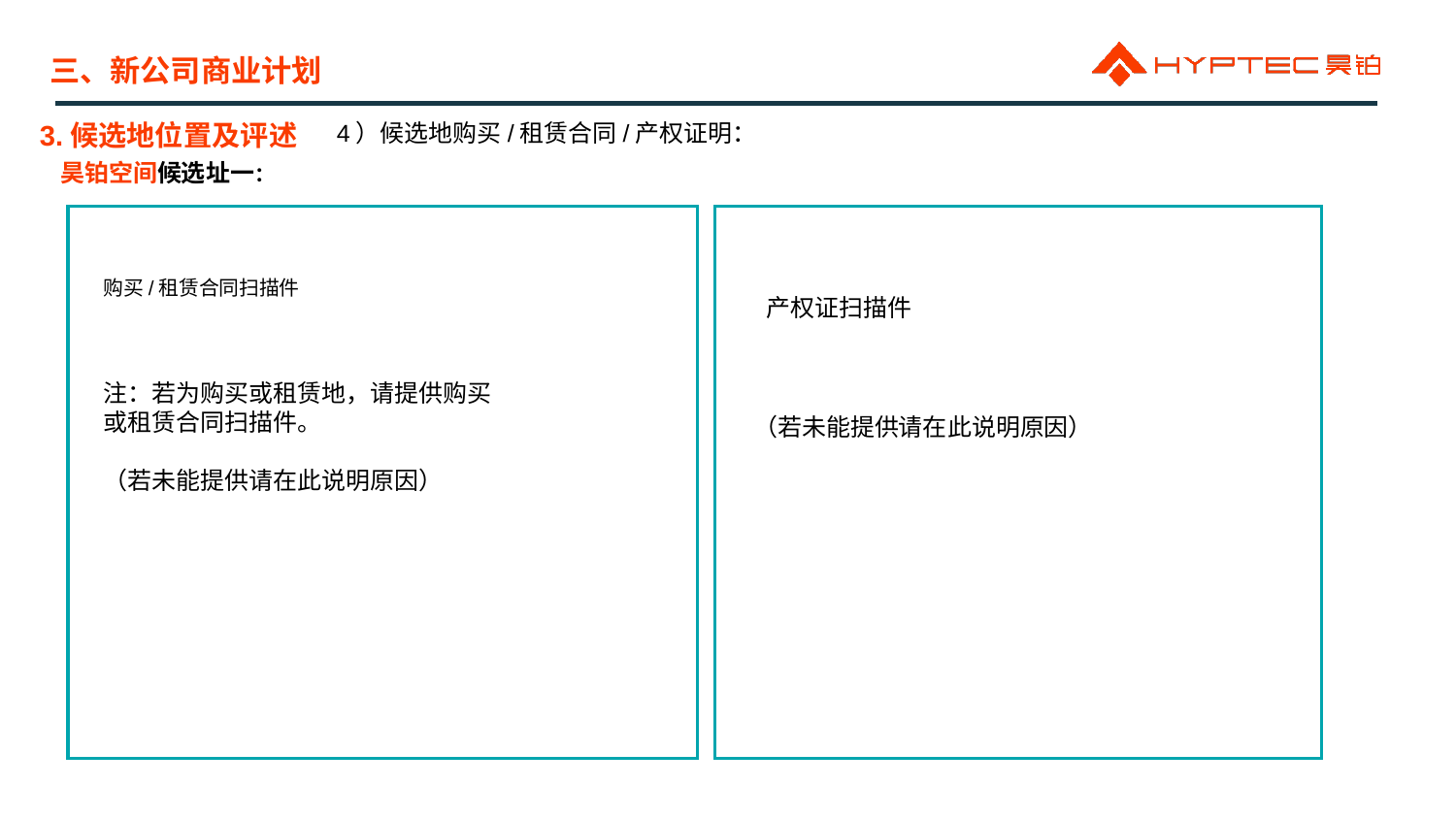

三、新公司商业计划
3.候选地位置及评述
4）候选地购买/租赁合同/产权证明：
昊铂空间候选址一：

购买/租赁合同扫描件
产权证扫描件
注：若为购买或租赁地，请提供购买或租赁合同扫描件。

（若未能提供请在此说明原因）
（若未能提供请在此说明原因）